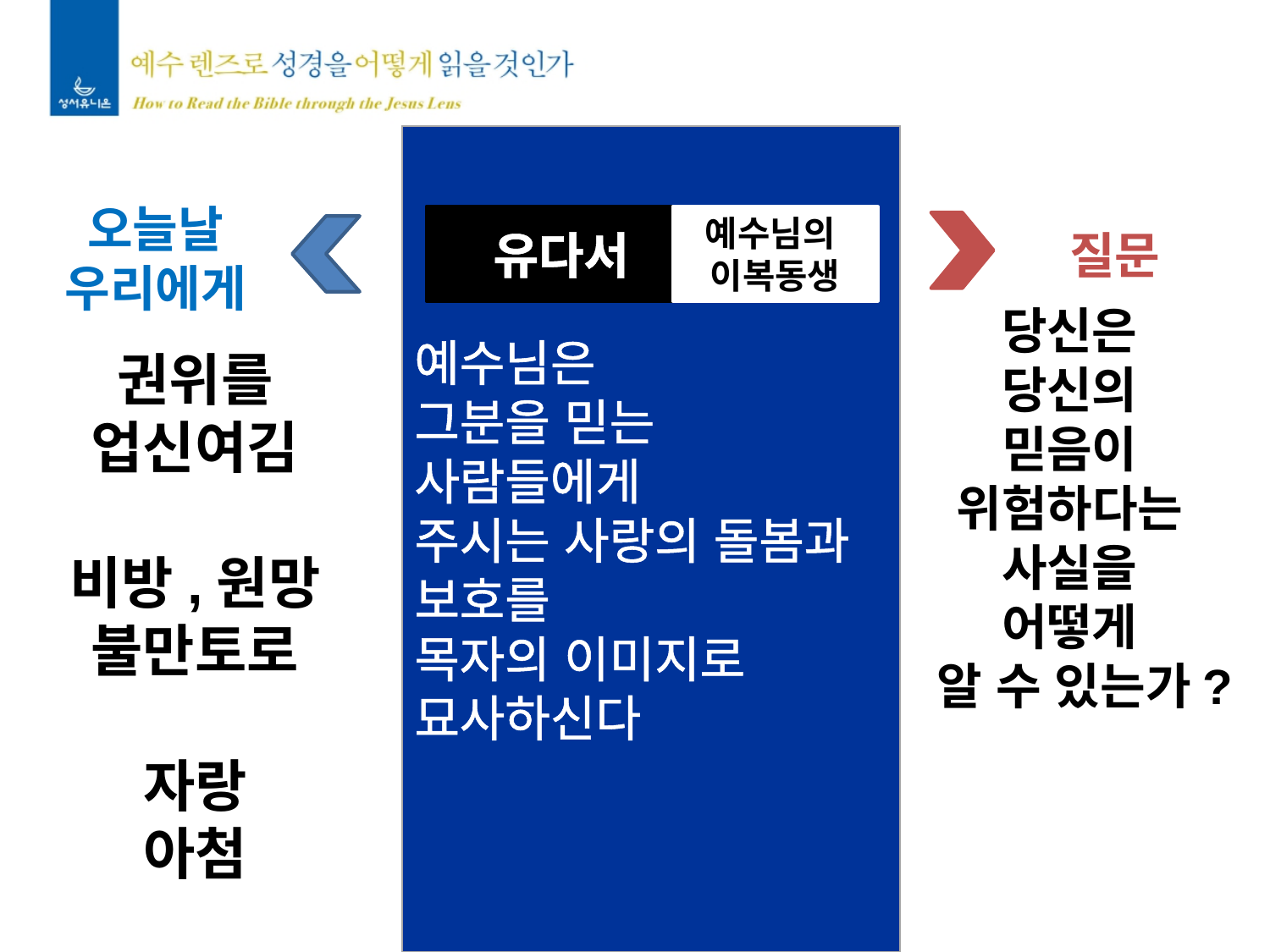

예수님은
그분을 믿는 사람들에게
주시는 사랑의 돌봄과
보호를
목자의 이미지로
묘사하신다
유다서
예수님의
이복동생
질문
오늘날
우리에게

당신은
당신의 믿음이
위험하다는
사실을
어떻게
알 수 있는가?
권위를 업신여김

비방,원망
불만토로

자랑
아첨